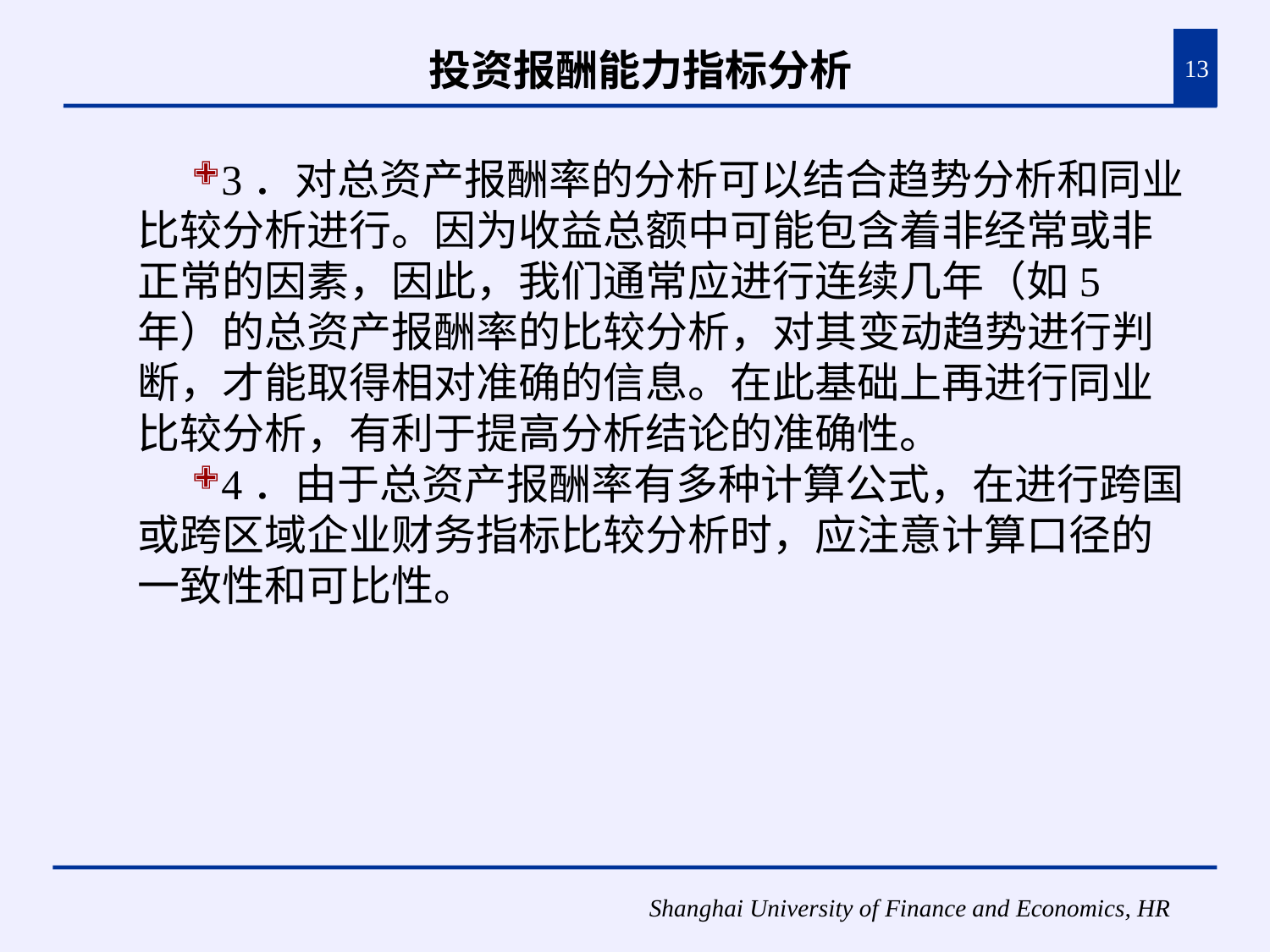

# 投资报酬能力指标分析
13
3．对总资产报酬率的分析可以结合趋势分析和同业比较分析进行。因为收益总额中可能包含着非经常或非正常的因素，因此，我们通常应进行连续几年（如5年）的总资产报酬率的比较分析，对其变动趋势进行判断，才能取得相对准确的信息。在此基础上再进行同业比较分析，有利于提高分析结论的准确性。
4．由于总资产报酬率有多种计算公式，在进行跨国或跨区域企业财务指标比较分析时，应注意计算口径的一致性和可比性。